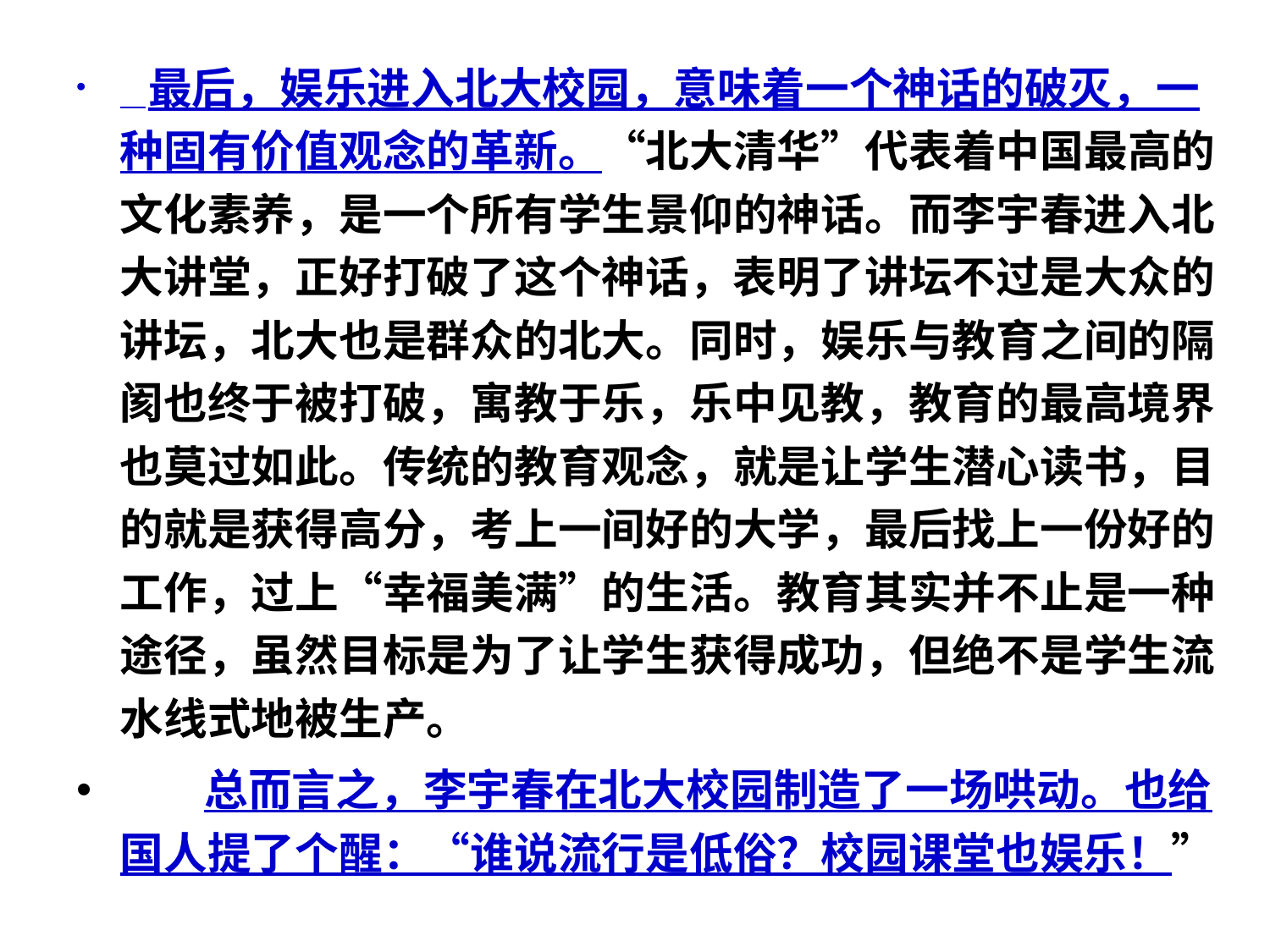

最后，娱乐进入北大校园，意味着一个神话的破灭，一种固有价值观念的革新。“北大清华”代表着中国最高的文化素养，是一个所有学生景仰的神话。而李宇春进入北大讲堂，正好打破了这个神话，表明了讲坛不过是大众的讲坛，北大也是群众的北大。同时，娱乐与教育之间的隔阂也终于被打破，寓教于乐，乐中见教，教育的最高境界也莫过如此。传统的教育观念，就是让学生潜心读书，目的就是获得高分，考上一间好的大学，最后找上一份好的工作，过上“幸福美满”的生活。教育其实并不止是一种途径，虽然目标是为了让学生获得成功，但绝不是学生流水线式地被生产。
        总而言之，李宇春在北大校园制造了一场哄动。也给国人提了个醒：“谁说流行是低俗？校园课堂也娱乐！”